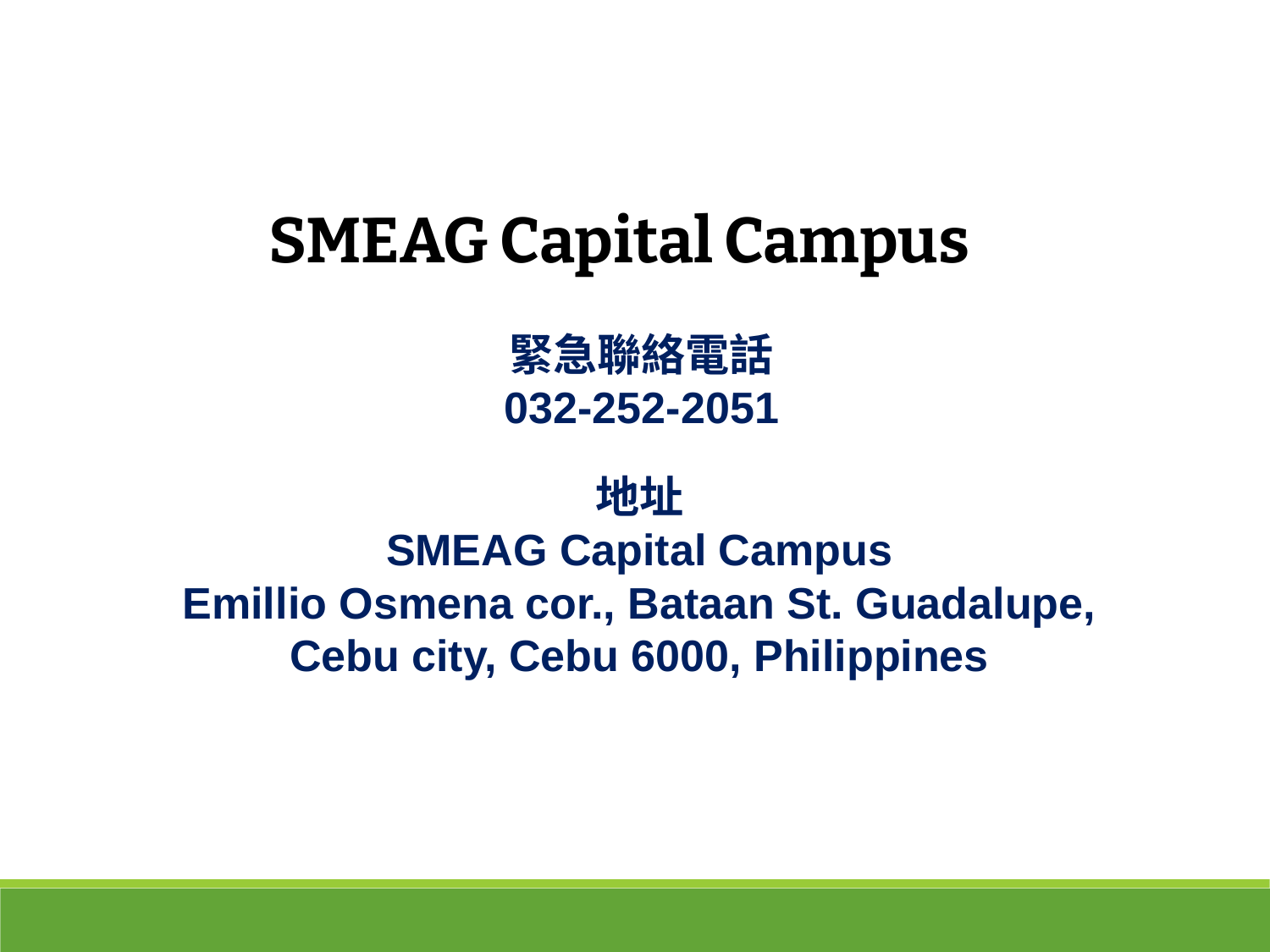

SMEAG Capital Campus
緊急聯絡電話
032-252-2051
地址
SMEAG Capital Campus
Emillio Osmena cor., Bataan St. Guadalupe,
Cebu city, Cebu 6000, Philippines